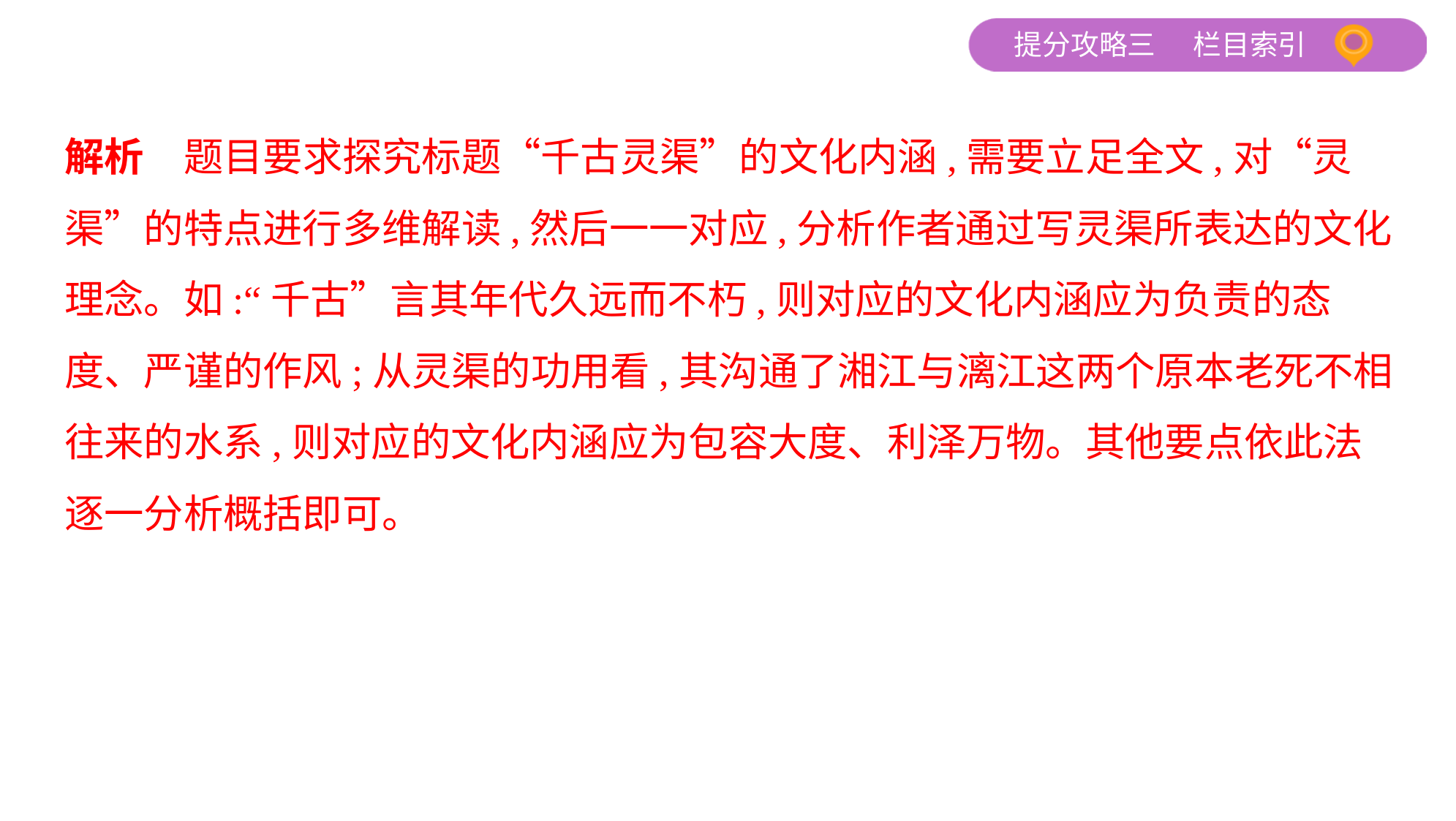

解析　题目要求探究标题“千古灵渠”的文化内涵,需要立足全文,对“灵
渠”的特点进行多维解读,然后一一对应,分析作者通过写灵渠所表达的文化
理念。如:“千古”言其年代久远而不朽,则对应的文化内涵应为负责的态
度、严谨的作风;从灵渠的功用看,其沟通了湘江与漓江这两个原本老死不相
往来的水系,则对应的文化内涵应为包容大度、利泽万物。其他要点依此法
逐一分析概括即可。